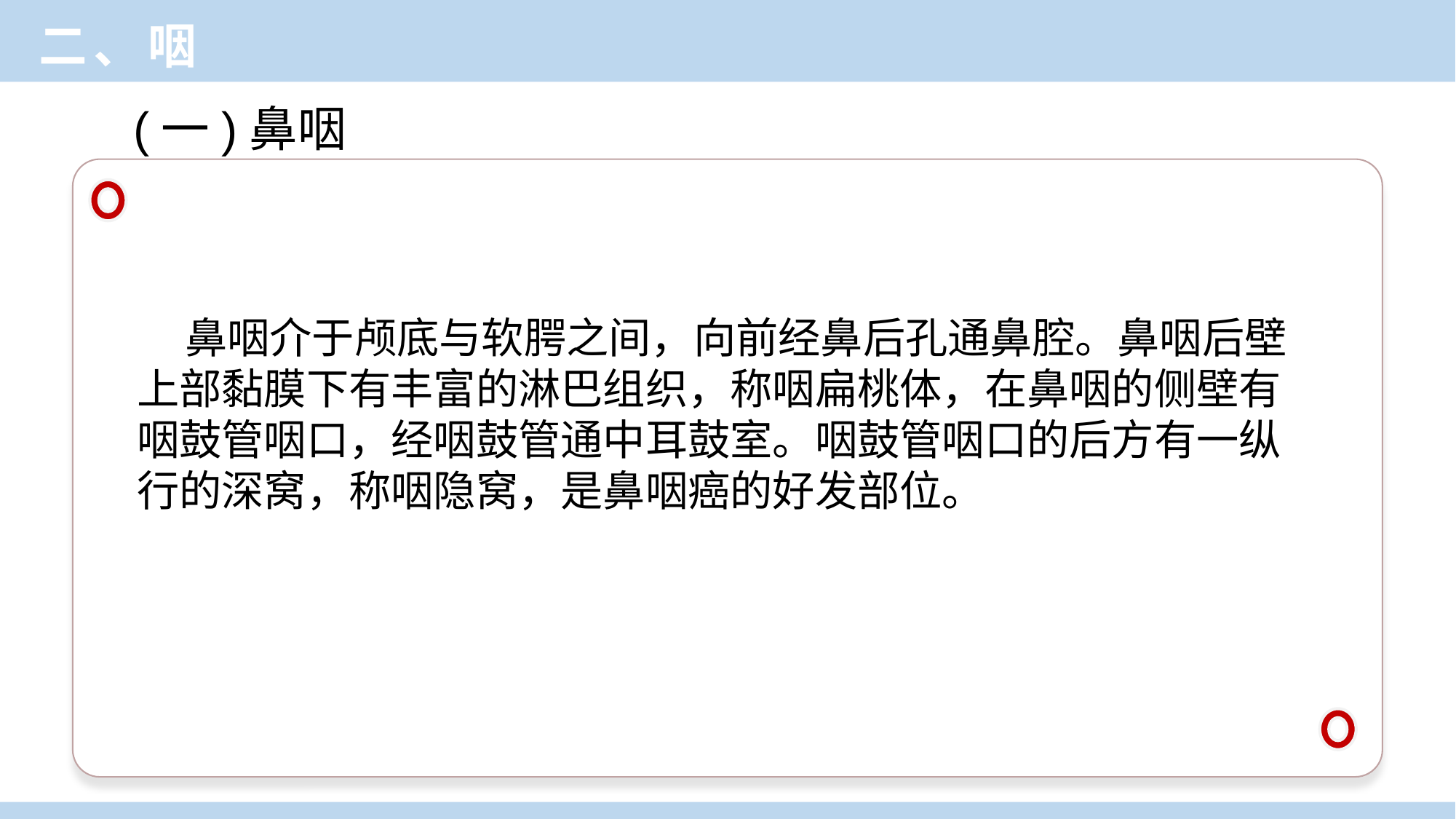

二、咽
(一)鼻咽

    鼻咽介于颅底与软腭之间，向前经鼻后孔通鼻腔。鼻咽后壁上部黏膜下有丰富的淋巴组织，称咽扁桃体，在鼻咽的侧壁有咽鼓管咽口，经咽鼓管通中耳鼓室。咽鼓管咽口的后方有一纵行的深窝，称咽隐窝，是鼻咽癌的好发部位。